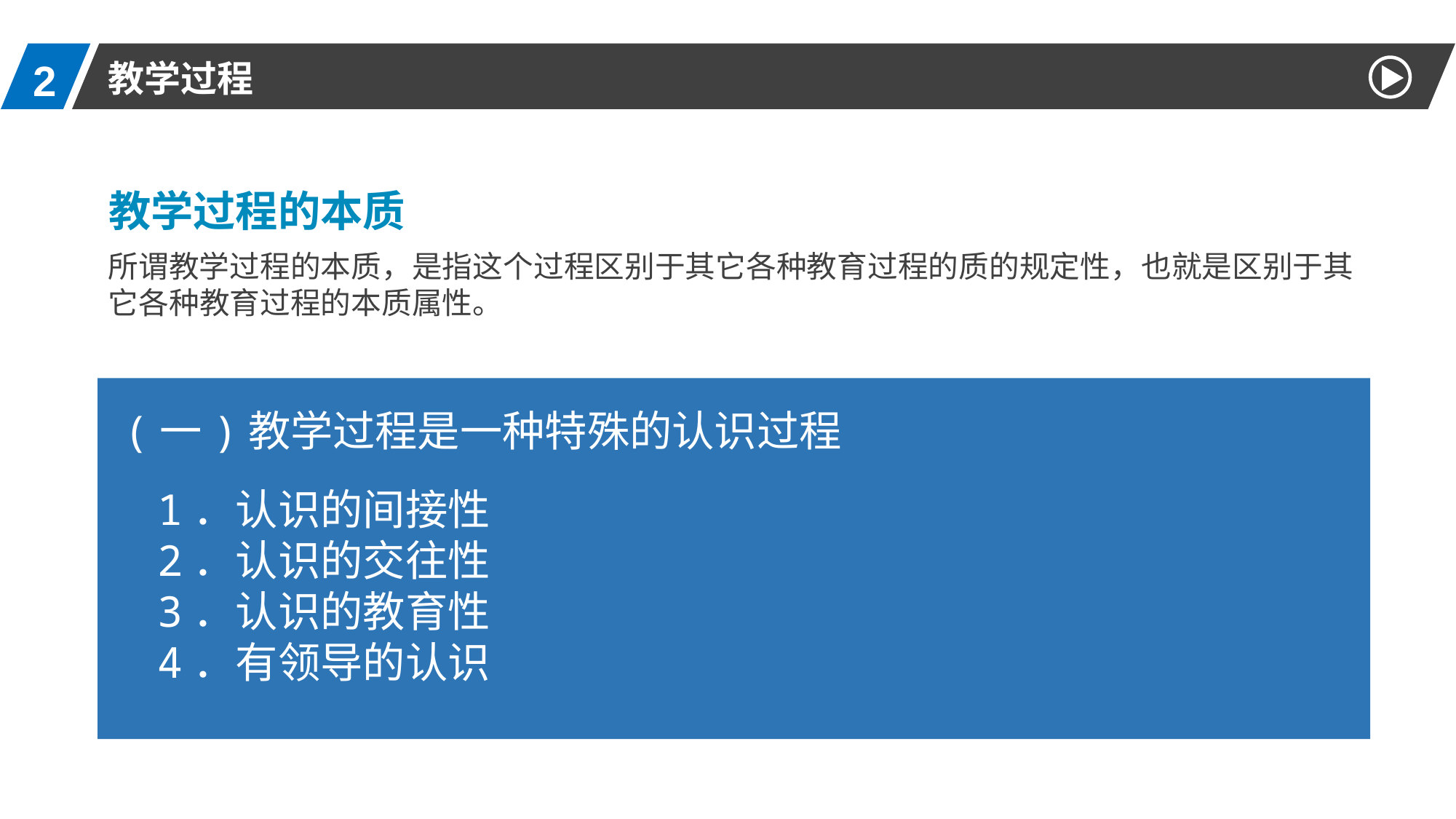

2
教学过程

教学过程的本质
所谓教学过程的本质，是指这个过程区别于其它各种教育过程的质的规定性，也就是区别于其它各种教育过程的本质属性。

(一)教学过程是一种特殊的认识过程
1．认识的间接性
2．认识的交往性
3．认识的教育性
4．有领导的认识